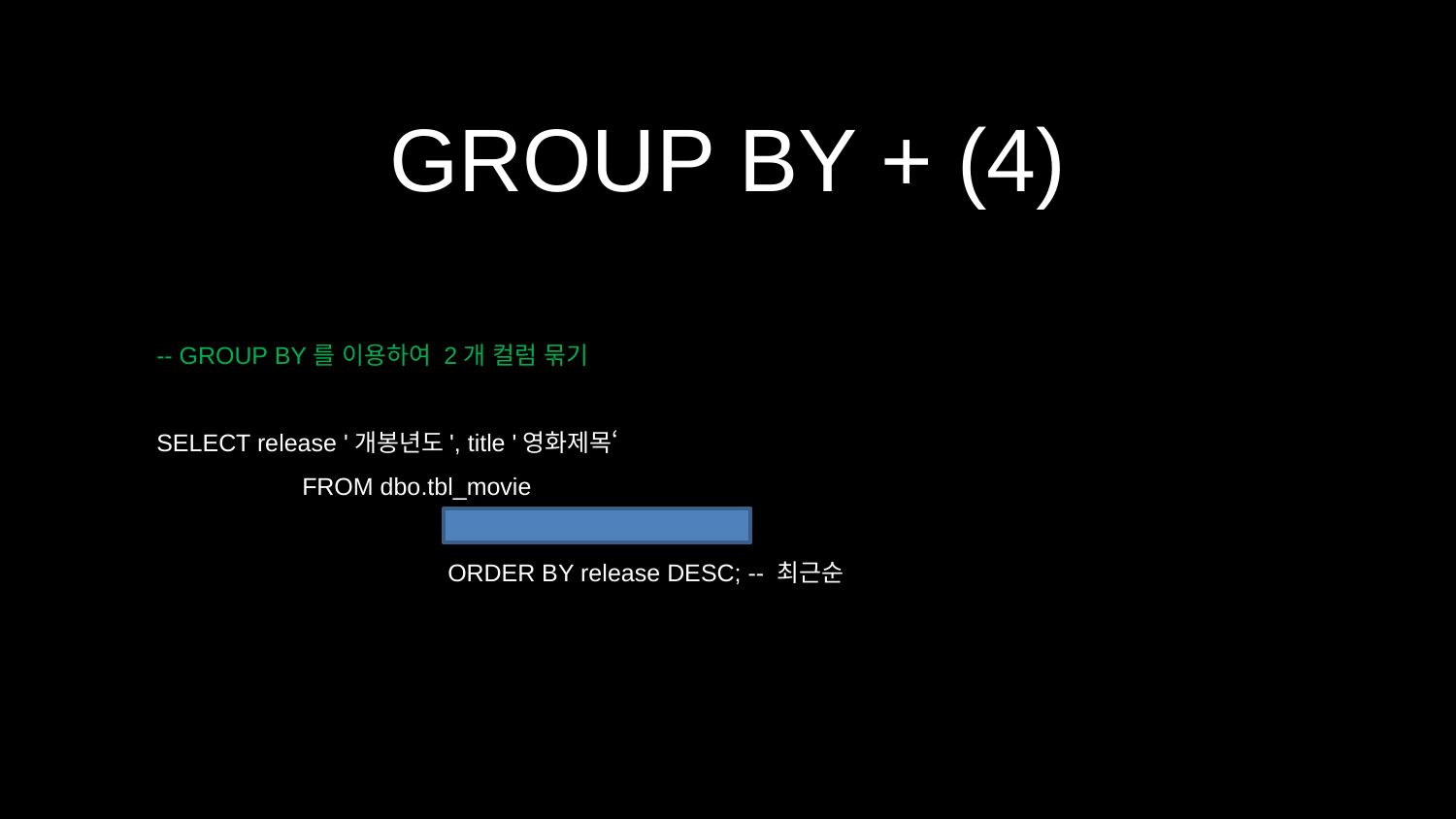

GROUP BY + (4)
-- GROUP BY를 이용하여 2개 컬럼 묶기

SELECT release '개봉년도', title '영화제목‘
	FROM dbo.tbl_movie
		GROUP BY release, title
		ORDER BY release DESC; -- 최근순